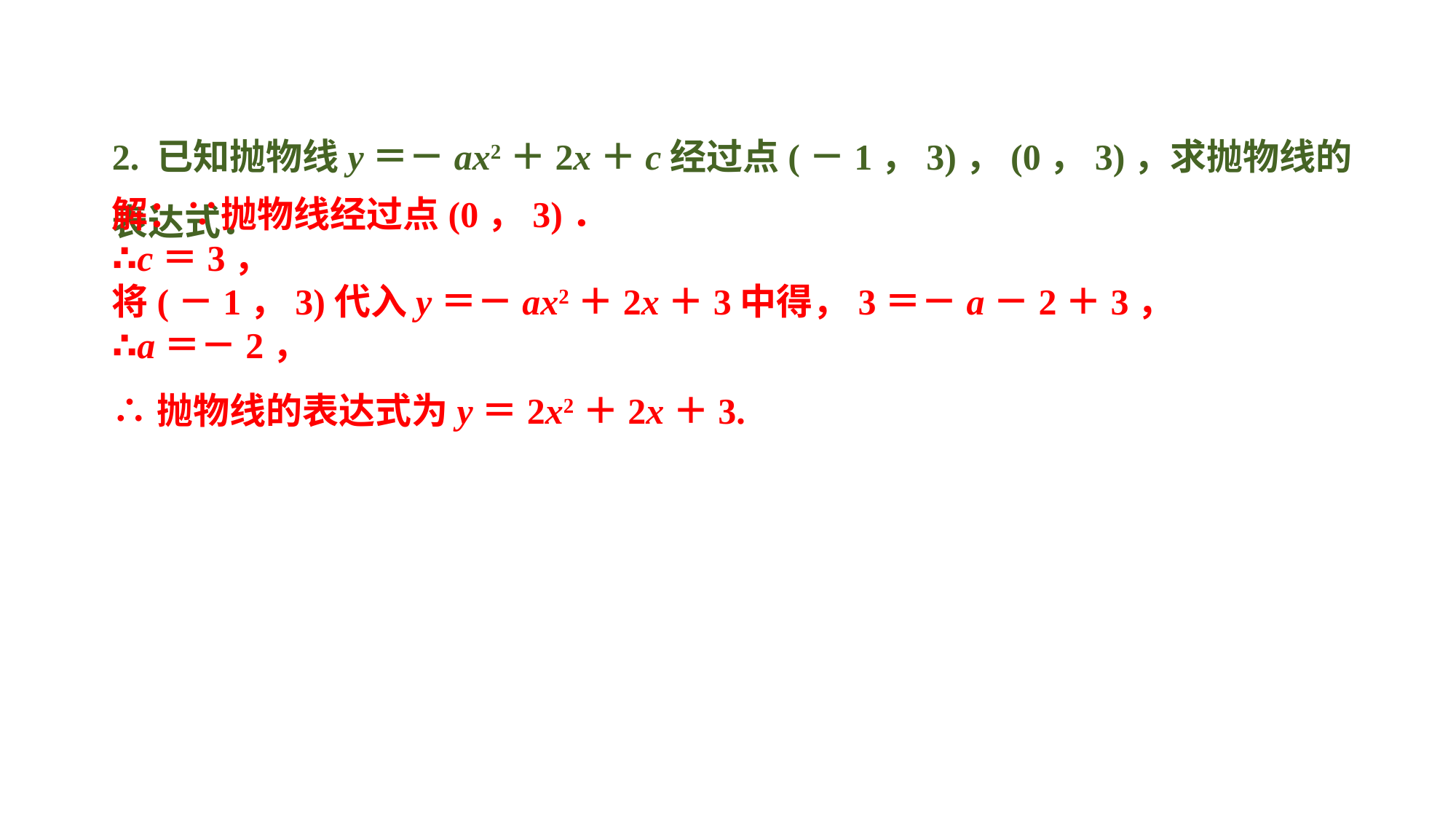

2. 已知抛物线y＝－ax2＋2x＋c经过点(－1，3)，(0，3)，求抛物线的表达式．
解：∵抛物线经过点(0，3)．∴c＝3，将(－1，3)代入y＝－ax2＋2x＋3中得，3＝－a－2＋3，∴a＝－2，∴抛物线的表达式为y＝2x2＋2x＋3.